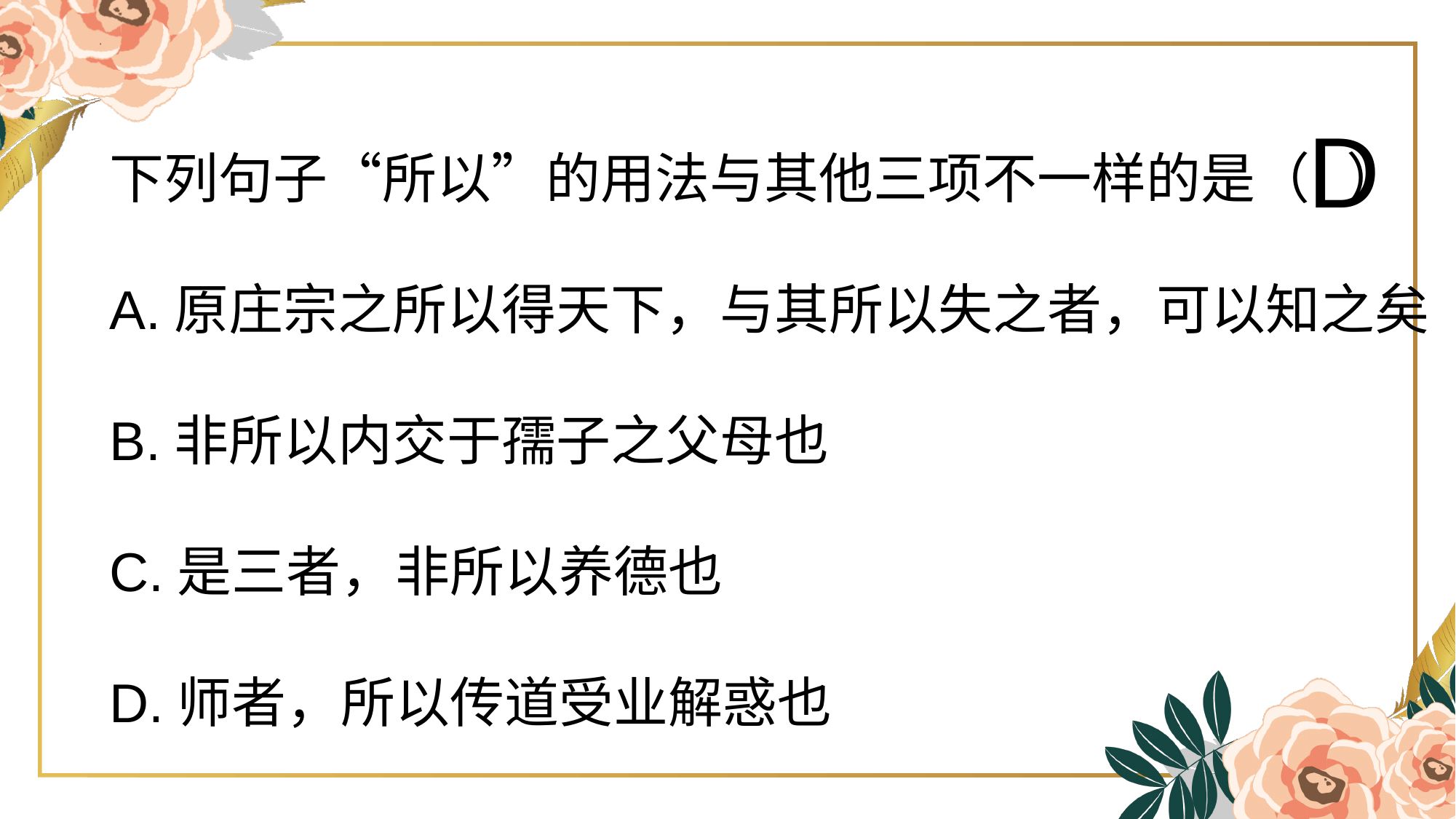

下列句子“所以”的用法与其他三项不一样的是（   ）
A.原庄宗之所以得天下，与其所以失之者，可以知之矣
B.非所以内交于孺子之父母也
C.是三者，非所以养德也
D.师者，所以传道受业解惑也
D